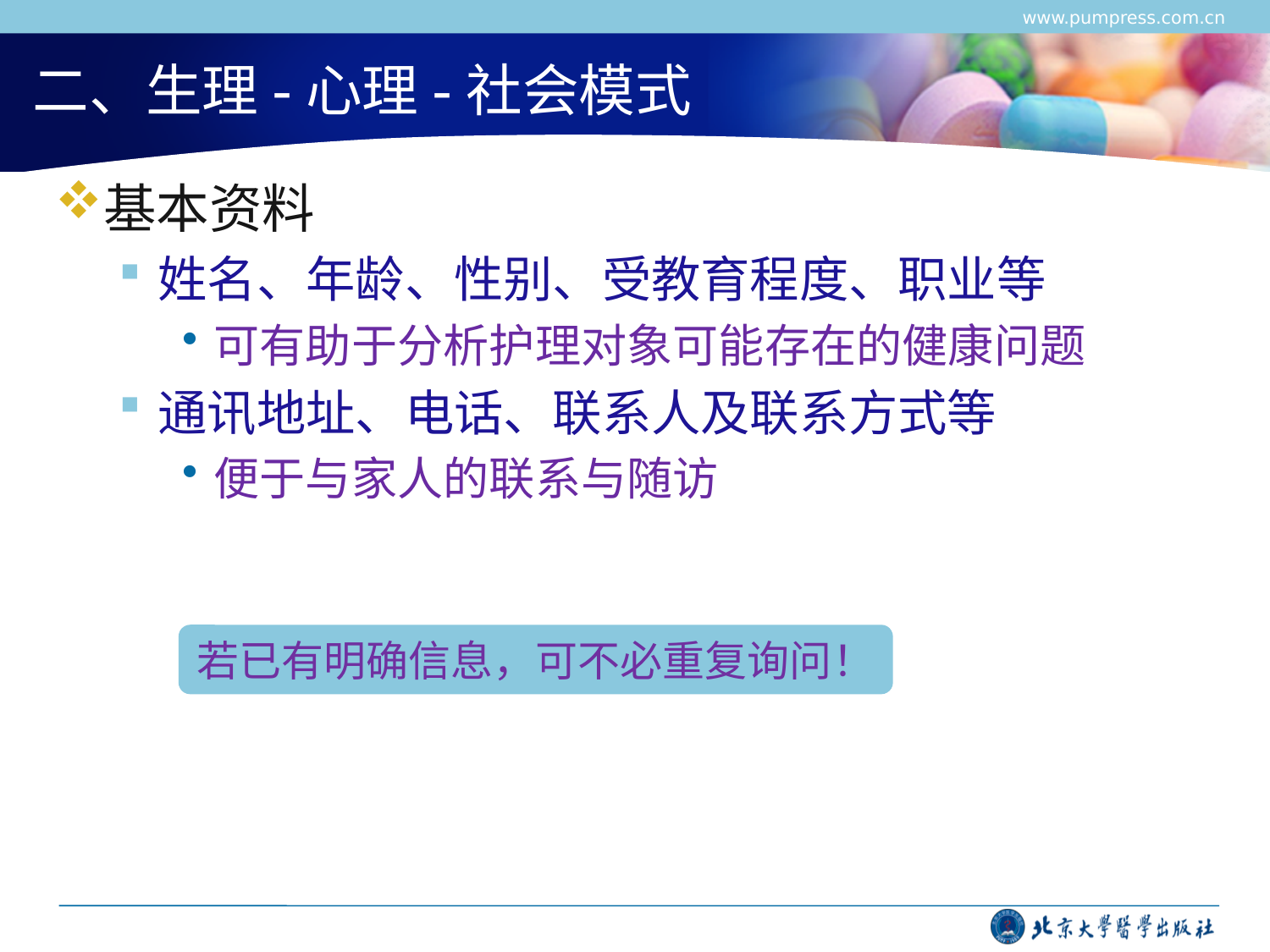

www.pumpress.com.cn
# 二、生理-心理-社会模式
基本资料
姓名、年龄、性别、受教育程度、职业等
可有助于分析护理对象可能存在的健康问题
通讯地址、电话、联系人及联系方式等
便于与家人的联系与随访
若已有明确信息，可不必重复询问！